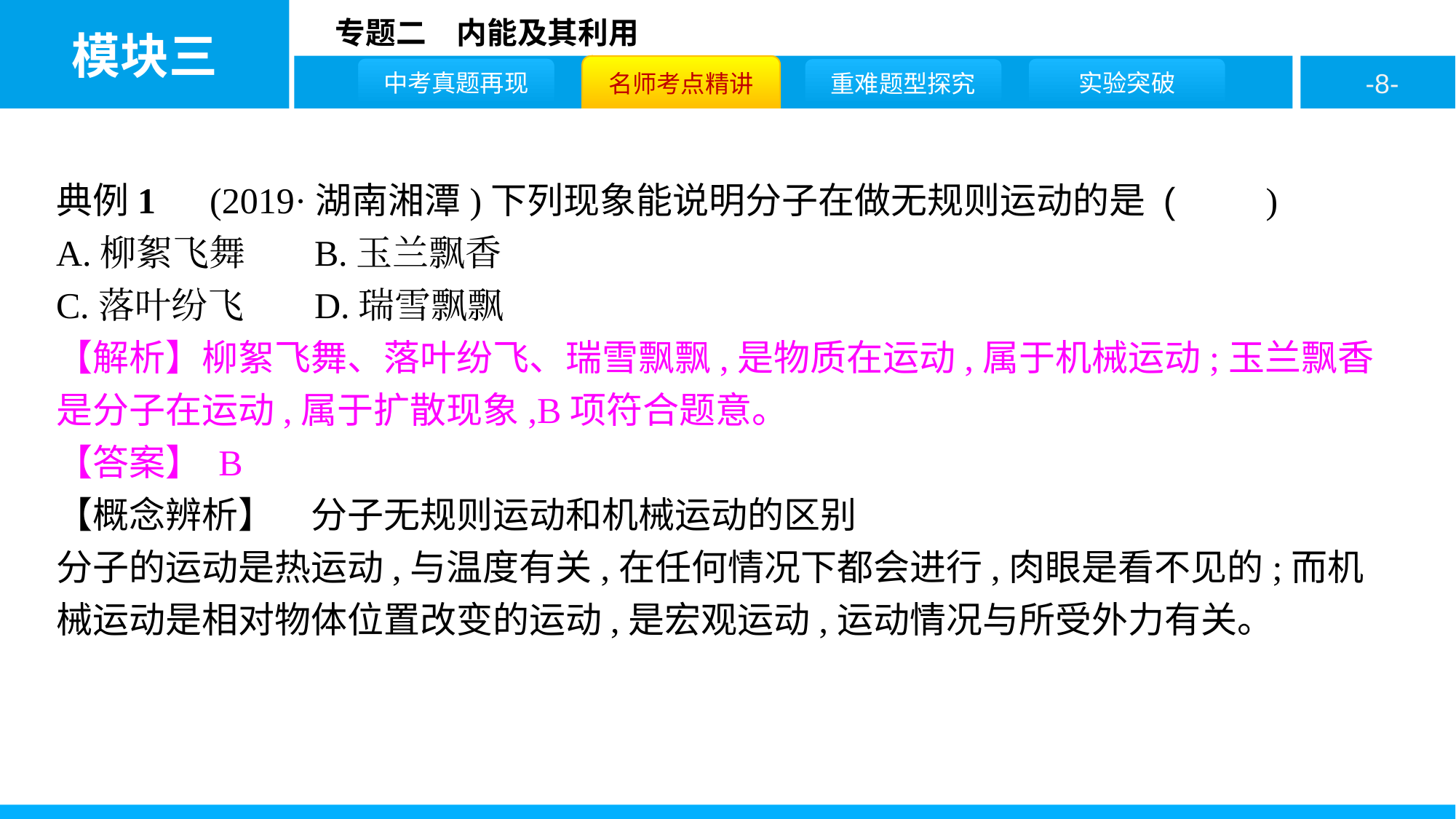

典例1　(2019·湖南湘潭)下列现象能说明分子在做无规则运动的是 (　　)
A.柳絮飞舞	B.玉兰飘香
C.落叶纷飞	D.瑞雪飘飘
【解析】柳絮飞舞、落叶纷飞、瑞雪飘飘,是物质在运动,属于机械运动;玉兰飘香是分子在运动,属于扩散现象,B项符合题意。
【答案】 B
【概念辨析】　分子无规则运动和机械运动的区别
分子的运动是热运动,与温度有关,在任何情况下都会进行,肉眼是看不见的;而机械运动是相对物体位置改变的运动,是宏观运动,运动情况与所受外力有关。